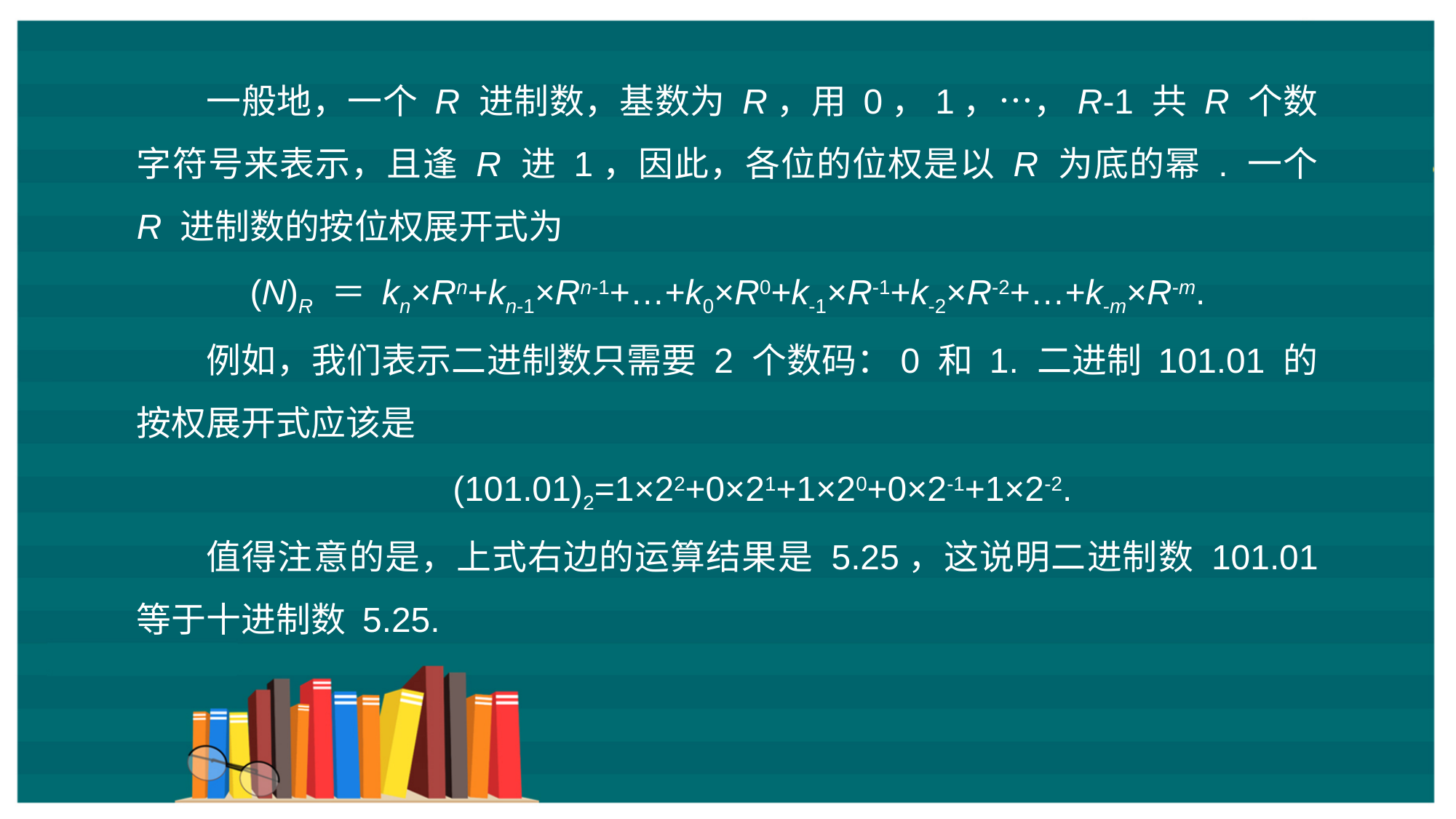

一般地，一个 R 进制数，基数为 R，用 0，1，…，R-1 共 R 个数字符号来表示，且逢 R 进 1，因此，各位的位权是以 R 为底的幂 . 一个 R 进制数的按位权展开式为
(N)R ＝ kn×Rn+kn-1×Rn-1+…+k0×R0+k-1×R-1+k-2×R-2+…+k-m×R-m.
例如，我们表示二进制数只需要 2 个数码：0 和 1. 二进制 101.01 的按权展开式应该是
(101.01)2=1×22+0×21+1×20+0×2-1+1×2-2.
值得注意的是，上式右边的运算结果是 5.25，这说明二进制数 101.01 等于十进制数 5.25.